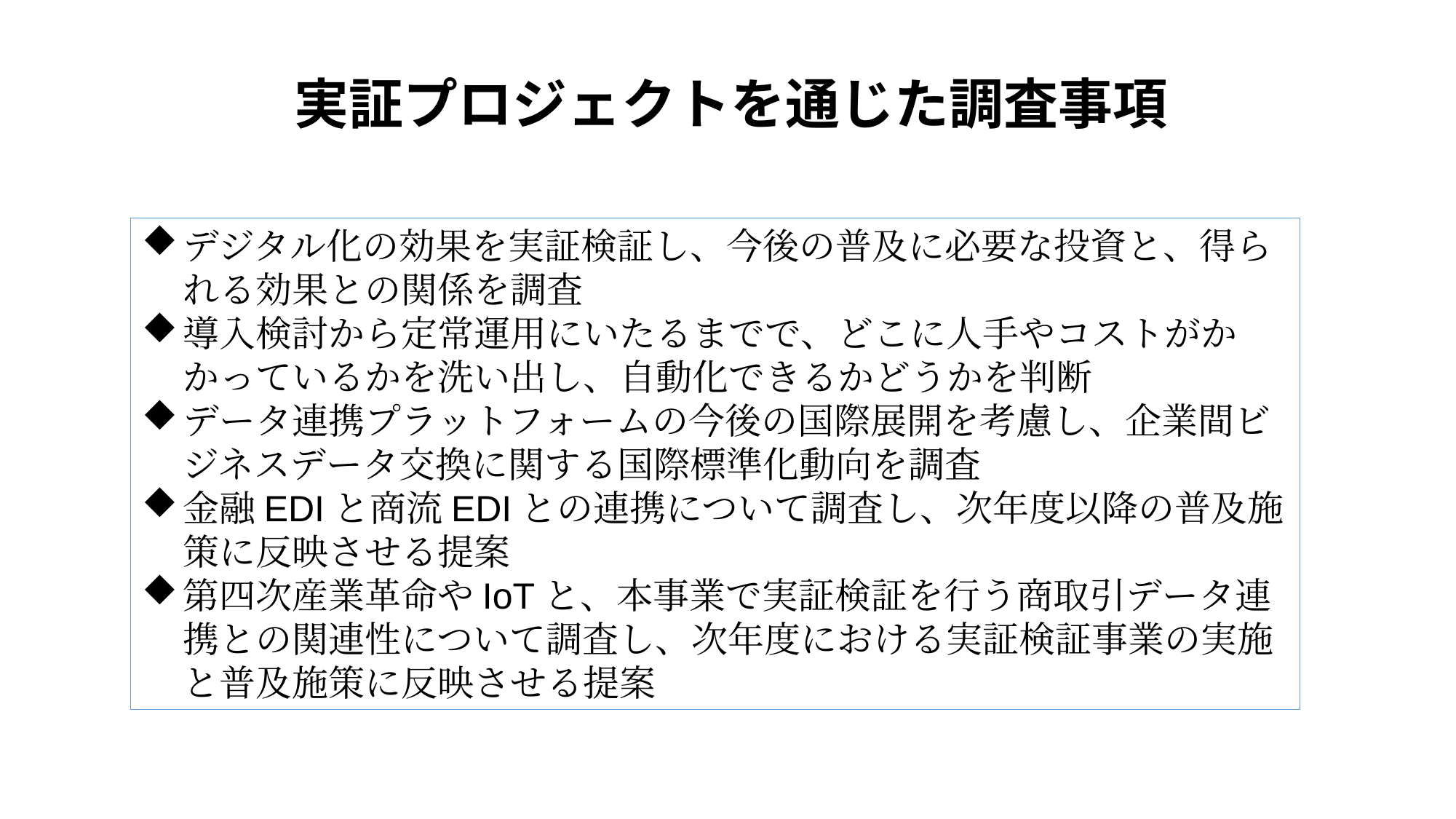

実証プロジェクトを通じた調査事項
デジタル化の効果を実証検証し、今後の普及に必要な投資と、得られる効果との関係を調査
導入検討から定常運用にいたるまでで、どこに人手やコストがかかっているかを洗い出し、自動化できるかどうかを判断
データ連携プラットフォームの今後の国際展開を考慮し、企業間ビジネスデータ交換に関する国際標準化動向を調査
金融EDIと商流EDIとの連携について調査し、次年度以降の普及施策に反映させる提案
第四次産業革命やIoTと、本事業で実証検証を行う商取引データ連携との関連性について調査し、次年度における実証検証事業の実施と普及施策に反映させる提案